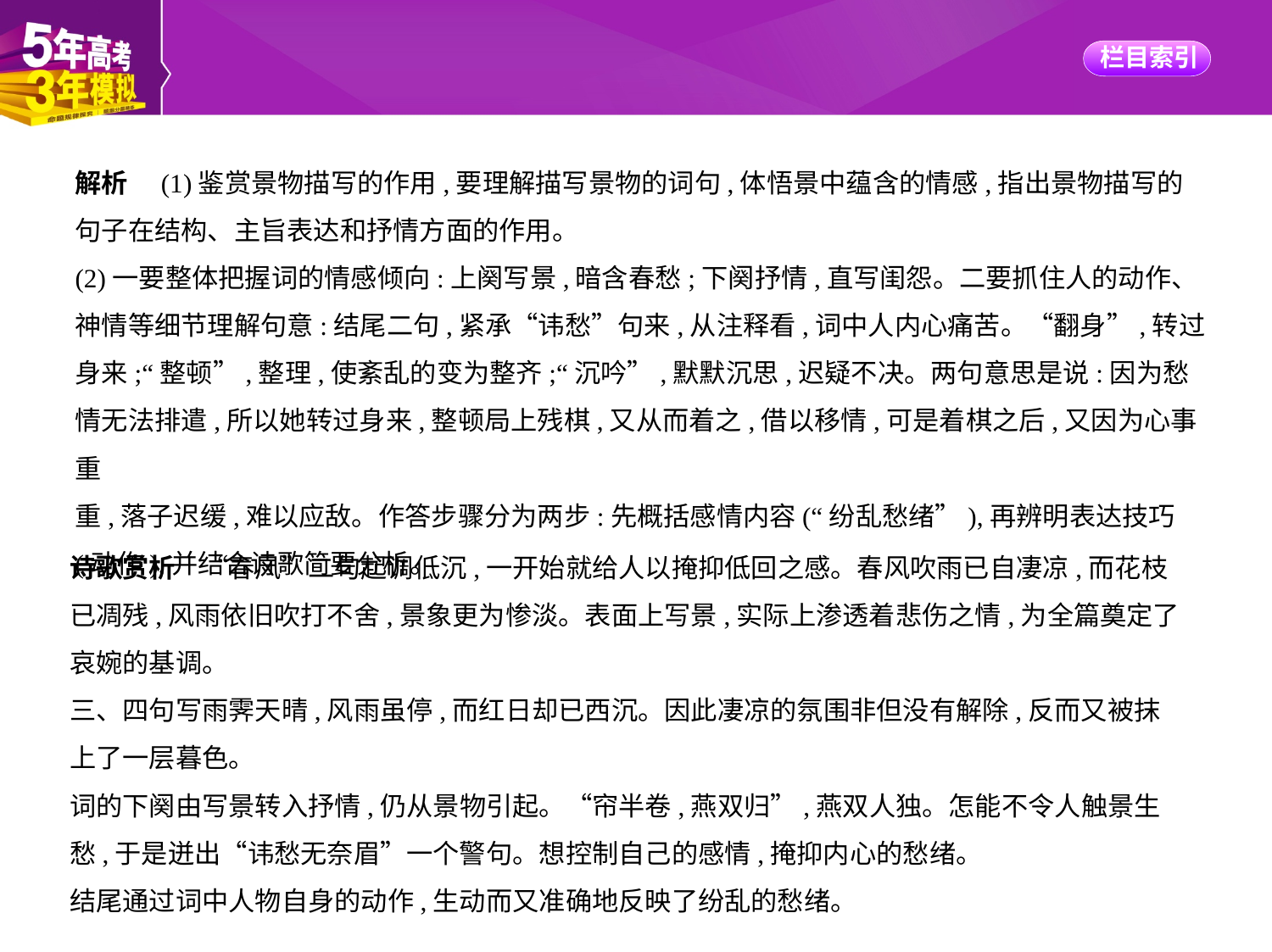

解析　(1)鉴赏景物描写的作用,要理解描写景物的词句,体悟景中蕴含的情感,指出景物描写的
句子在结构、主旨表达和抒情方面的作用。
(2)一要整体把握词的情感倾向:上阕写景,暗含春愁;下阕抒情,直写闺怨。二要抓住人的动作、
神情等细节理解句意:结尾二句,紧承“讳愁”句来,从注释看,词中人内心痛苦。“翻身”,转过
身来;“整顿”,整理,使紊乱的变为整齐;“沉吟”,默默沉思,迟疑不决。两句意思是说:因为愁
情无法排遣,所以她转过身来,整顿局上残棋,又从而着之,借以移情,可是着棋之后,又因为心事重
重,落子迟缓,难以应敌。作答步骤分为两步:先概括感情内容(“纷乱愁绪”),再辨明表达技巧
(动作),并结合诗歌简要分析。
诗歌赏析　“春风”二句起调低沉,一开始就给人以掩抑低回之感。春风吹雨已自凄凉,而花枝
已凋残,风雨依旧吹打不舍,景象更为惨淡。表面上写景,实际上渗透着悲伤之情,为全篇奠定了
哀婉的基调。
三、四句写雨霁天晴,风雨虽停,而红日却已西沉。因此凄凉的氛围非但没有解除,反而又被抹
上了一层暮色。
词的下阕由写景转入抒情,仍从景物引起。“帘半卷,燕双归”,燕双人独。怎能不令人触景生
愁,于是迸出“讳愁无奈眉”一个警句。想控制自己的感情,掩抑内心的愁绪。
结尾通过词中人物自身的动作,生动而又准确地反映了纷乱的愁绪。